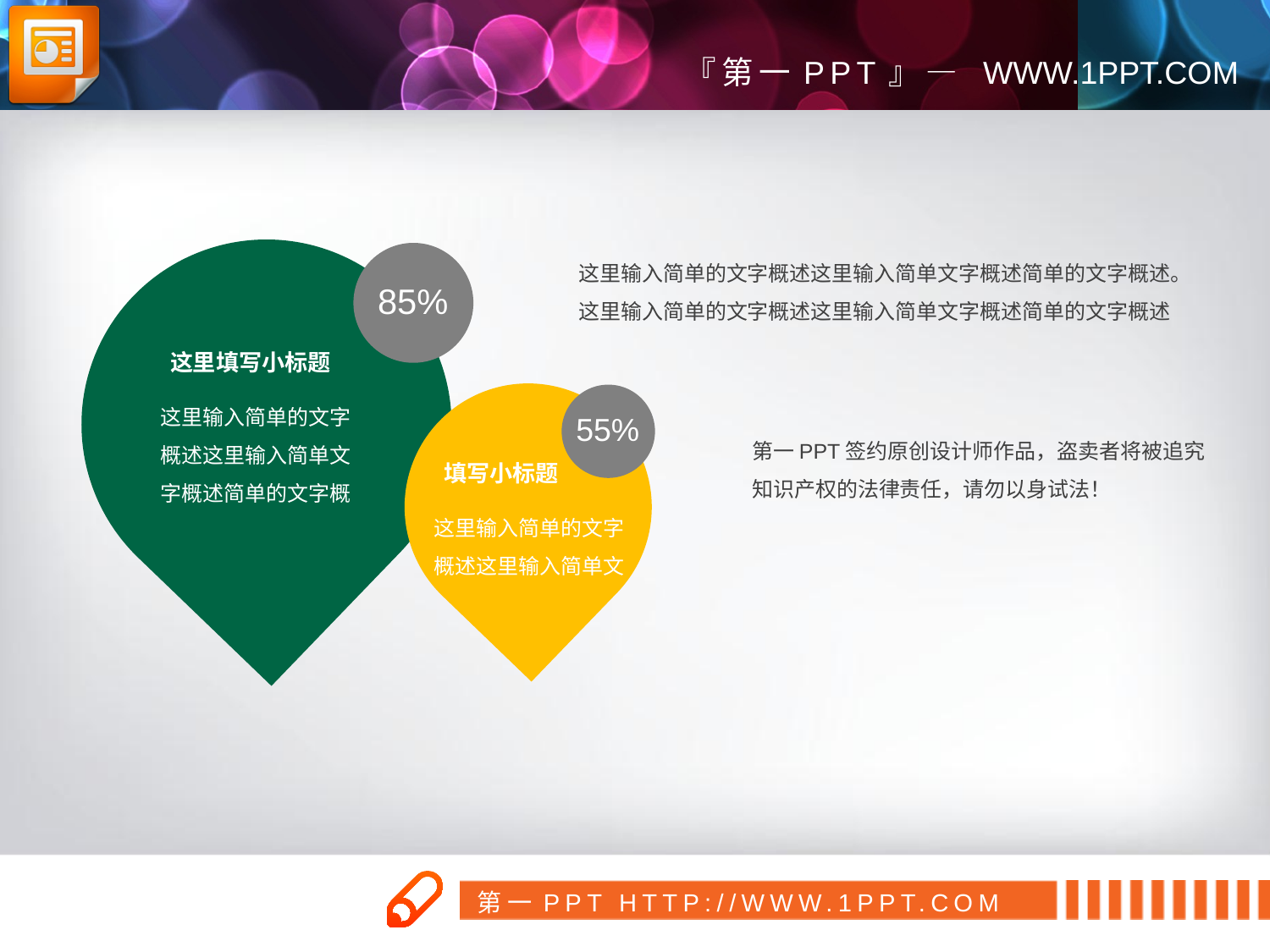

这里输入简单的文字概述这里输入简单文字概述简单的文字概述。
这里输入简单的文字概述这里输入简单文字概述简单的文字概述

85%
这里填写小标题
这里输入简单的文字
概述这里输入简单文
字概述简单的文字概

55%
第一PPT签约原创设计师作品，盗卖者将被追究知识产权的法律责任，请勿以身试法！
填写小标题
这里输入简单的文字
概述这里输入简单文